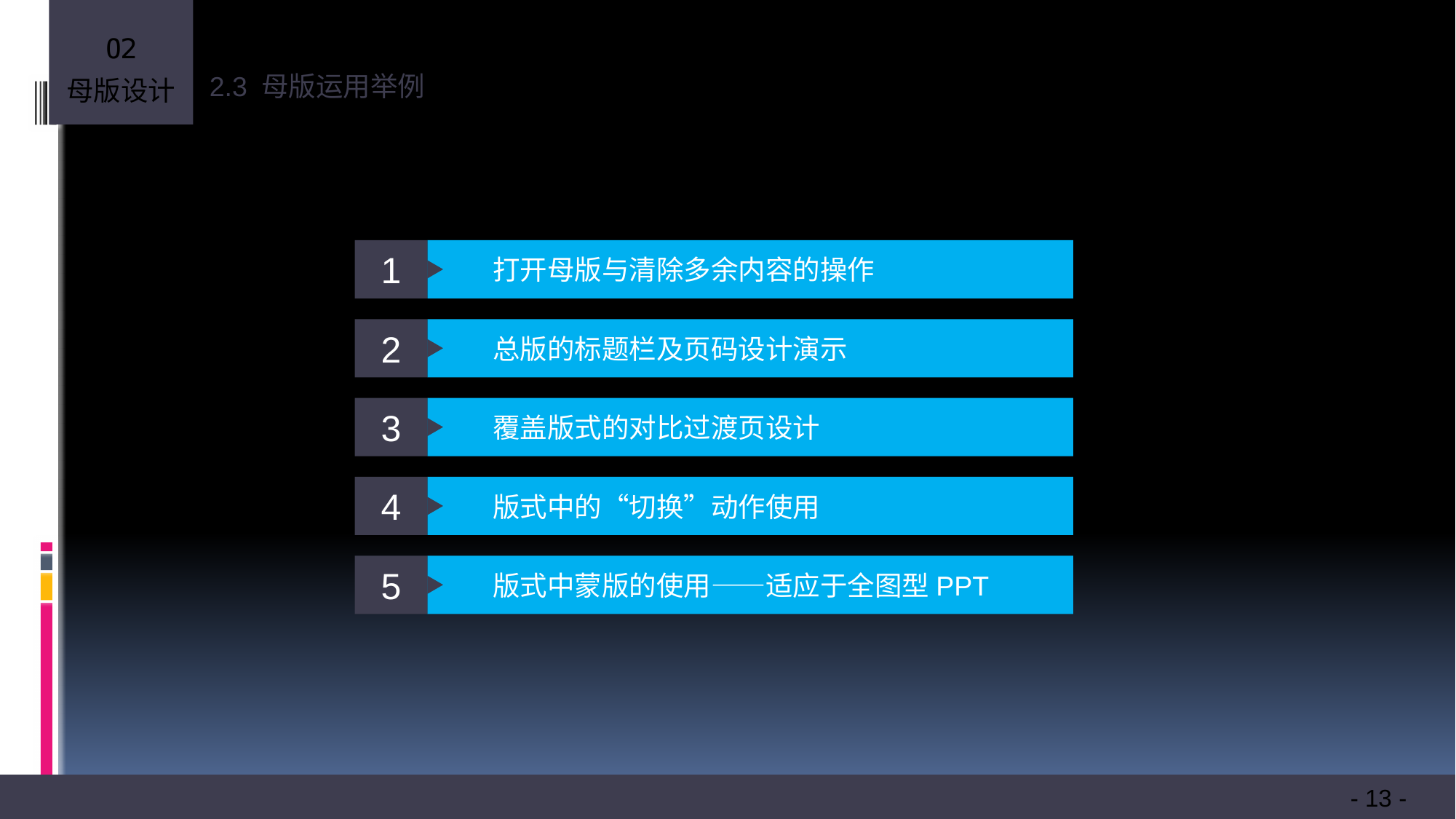

2.3 母版运用举例
1
打开母版与清除多余内容的操作

2
总版的标题栏及页码设计演示

3
覆盖版式的对比过渡页设计

4
版式中的“切换”动作使用

5
版式中蒙版的使用——适应于全图型PPT